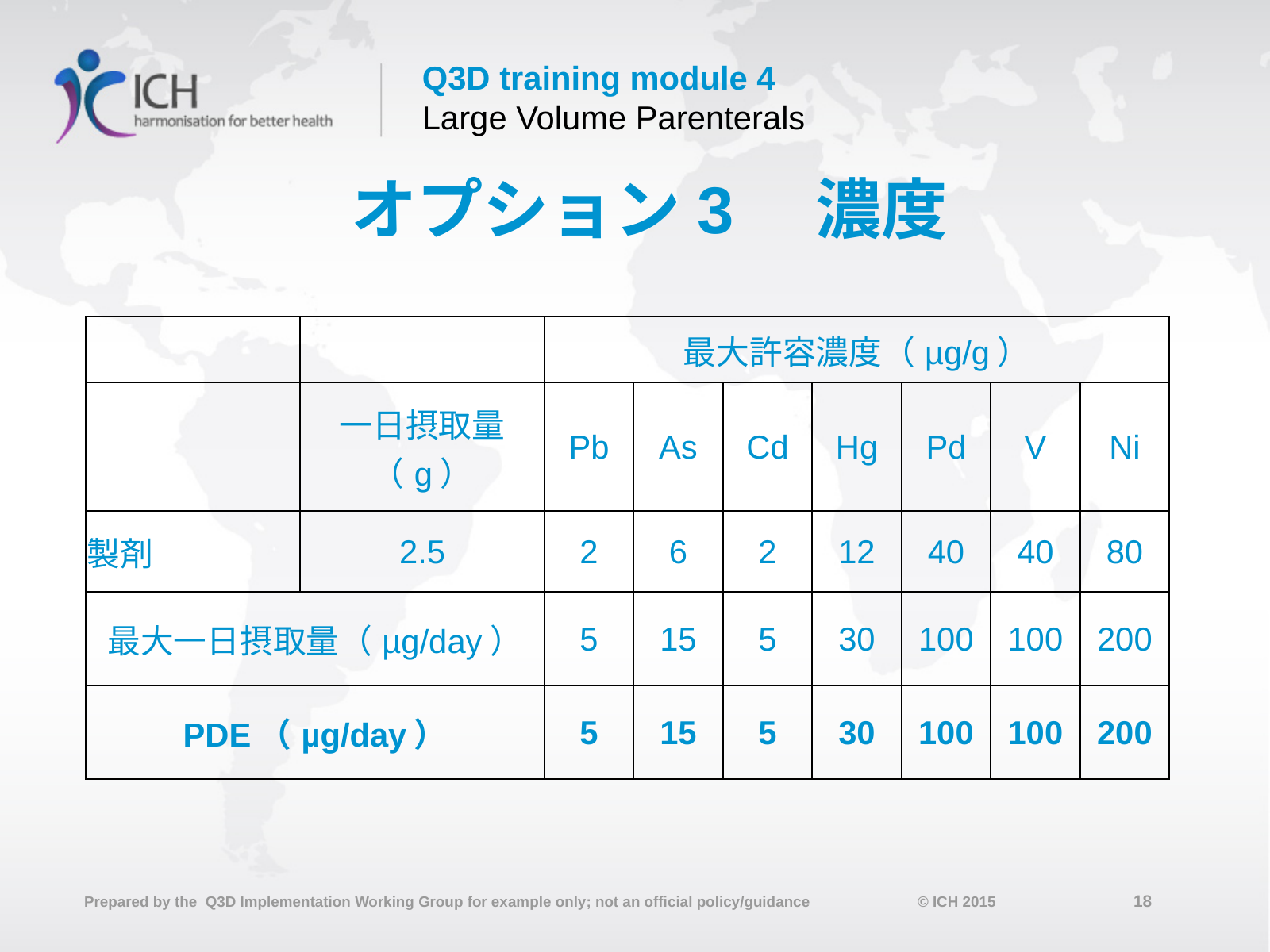

# オプション3　濃度
|  |  | 最大許容濃度（µg/g） |  |  |  |  |  |  |
| --- | --- | --- | --- | --- | --- | --- | --- | --- |
|  | 一日摂取量（g） | Pb | As | Cd | Hg | Pd | V | Ni |
| 製剤 | 2.5 | 2 | 6 | 2 | 12 | 40 | 40 | 80 |
| 最大一日摂取量（µg/day） |  | 5 | 15 | 5 | 30 | 100 | 100 | 200 |
| PDE（µg/day） |  | 5 | 15 | 5 | 30 | 100 | 100 | 200 |